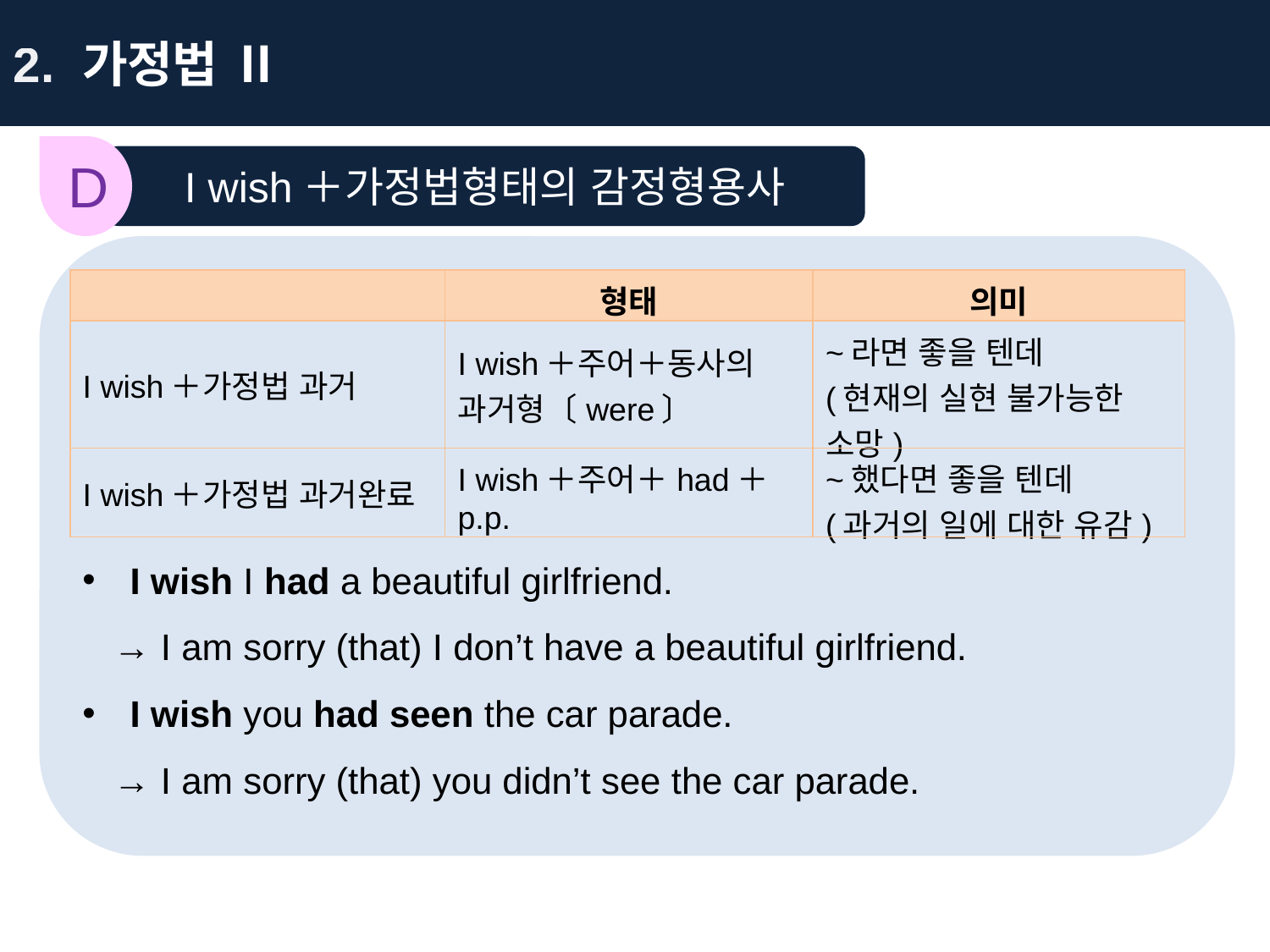

2. 가정법 Ⅱ

D
I wish＋가정법형태의 감정형용사

I wish I had a beautiful girlfriend.
   → I am sorry (that) I don’t have a beautiful girlfriend.
I wish you had seen the car parade.
   → I am sorry (that) you didn’t see the car parade.
|  | 형태 | 의미 |
| --- | --- | --- |
| I wish＋가정법 과거 | I wish＋주어＋동사의 과거형〔were〕 | ~라면 좋을 텐데 (현재의 실현 불가능한 소망) |
| I wish＋가정법 과거완료 | I wish＋주어＋had＋p.p. | ~했다면 좋을 텐데 (과거의 일에 대한 유감) |